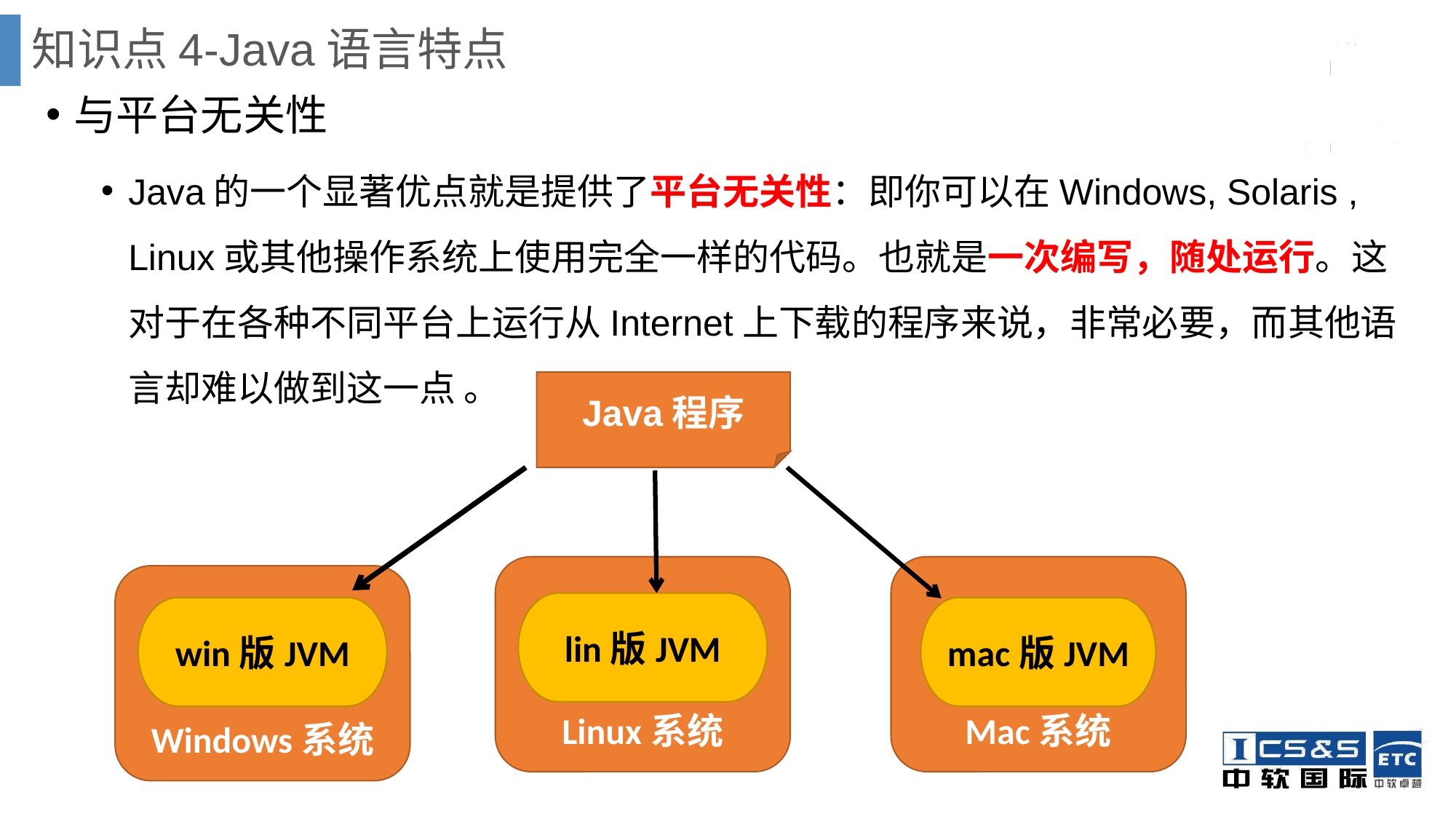

# 知识点4-Java语言特点
与平台无关性
Java的一个显著优点就是提供了平台无关性：即你可以在Windows, Solaris , Linux或其他操作系统上使用完全一样的代码。也就是一次编写，随处运行。这对于在各种不同平台上运行从Internet上下载的程序来说，非常必要，而其他语言却难以做到这一点 。
Java程序

Linux系统

Mac系统

Windows系统
lin版JVM
win版JVM
mac版JVM